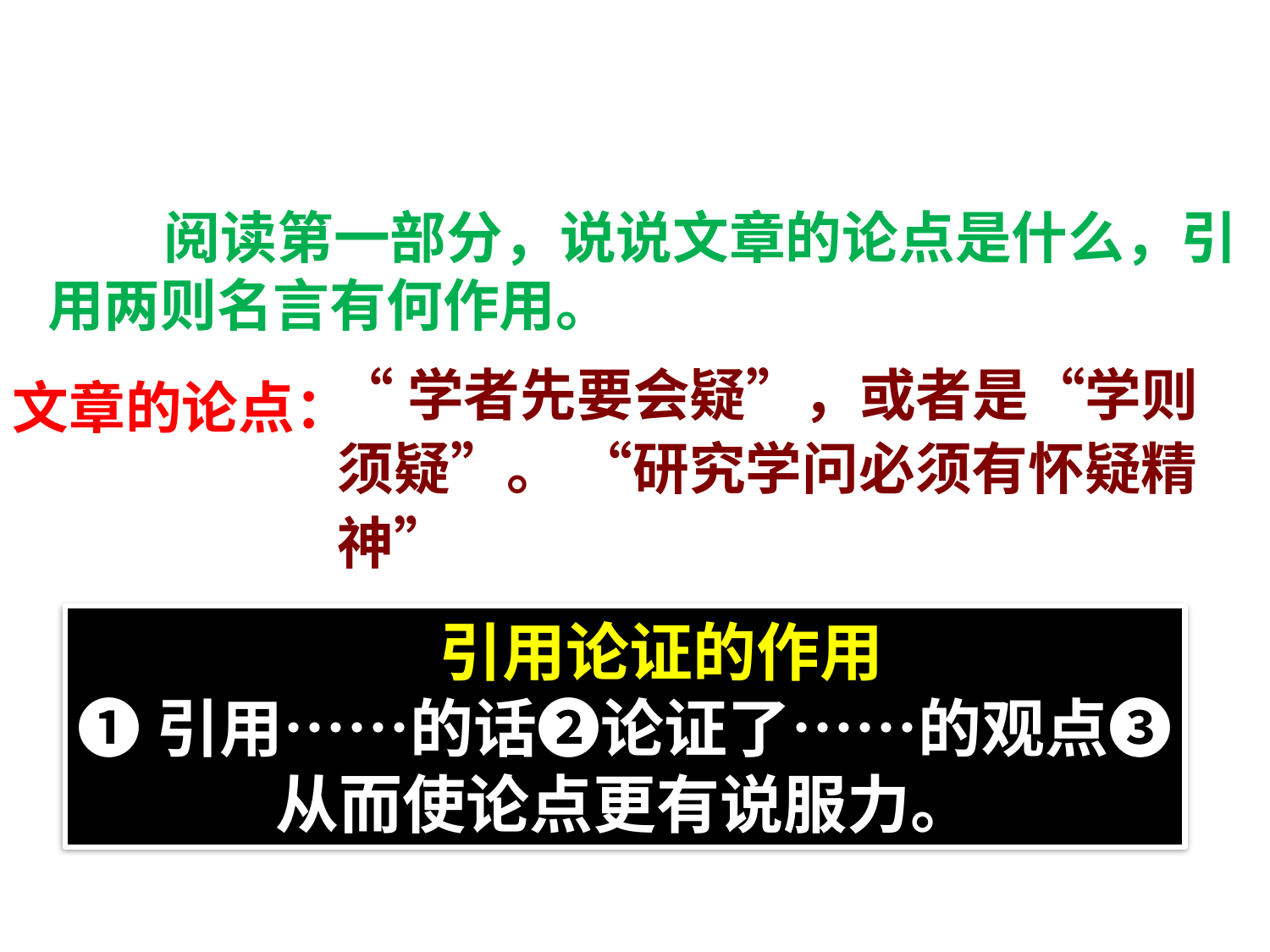

阅读第一部分，说说文章的论点是什么，引用两则名言有何作用。
“学者先要会疑”，或者是“学则须疑”。 “研究学问必须有怀疑精神”
文章的论点：
    引用论证的作用
❶引用……的话❷论证了……的观点❸从而使论点更有说服力。